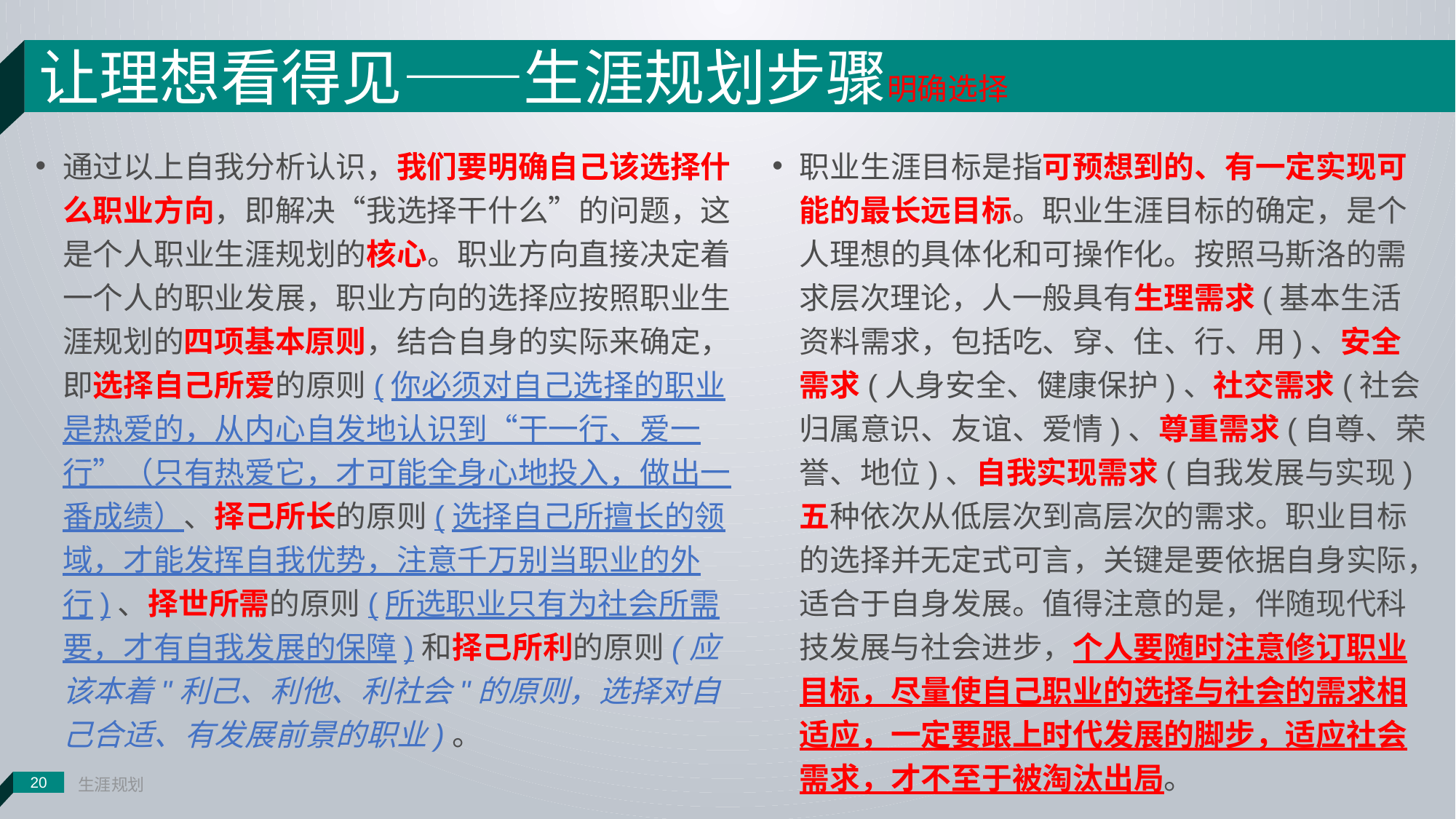

让理想看得见——生涯规划步骤明确选择
通过以上自我分析认识，我们要明确自己该选择什么职业方向，即解决“我选择干什么”的问题，这是个人职业生涯规划的核心。职业方向直接决定着一个人的职业发展，职业方向的选择应按照职业生涯规划的四项基本原则，结合自身的实际来确定，即选择自己所爱的原则(你必须对自己选择的职业是热爱的，从内心自发地认识到“干一行、爱一行”（只有热爱它，才可能全身心地投入，做出一番成绩）、择己所长的原则(选择自己所擅长的领域，才能发挥自我优势，注意千万别当职业的外行)、择世所需的原则(所选职业只有为社会所需要，才有自我发展的保障)和择己所利的原则(应该本着"利己、利他、利社会"的原则，选择对自己合适、有发展前景的职业)。
职业生涯目标是指可预想到的、有一定实现可能的最长远目标。职业生涯目标的确定，是个人理想的具体化和可操作化。按照马斯洛的需求层次理论，人一般具有生理需求(基本生活资料需求，包括吃、穿、住、行、用)、安全需求(人身安全、健康保护)、社交需求(社会归属意识、友谊、爱情)、尊重需求(自尊、荣誉、地位)、自我实现需求(自我发展与实现)五种依次从低层次到高层次的需求。职业目标的选择并无定式可言，关键是要依据自身实际，适合于自身发展。值得注意的是，伴随现代科技发展与社会进步，个人要随时注意修订职业目标，尽量使自己职业的选择与社会的需求相适应，一定要跟上时代发展的脚步，适应社会需求，才不至于被淘汰出局。
生涯规划

20